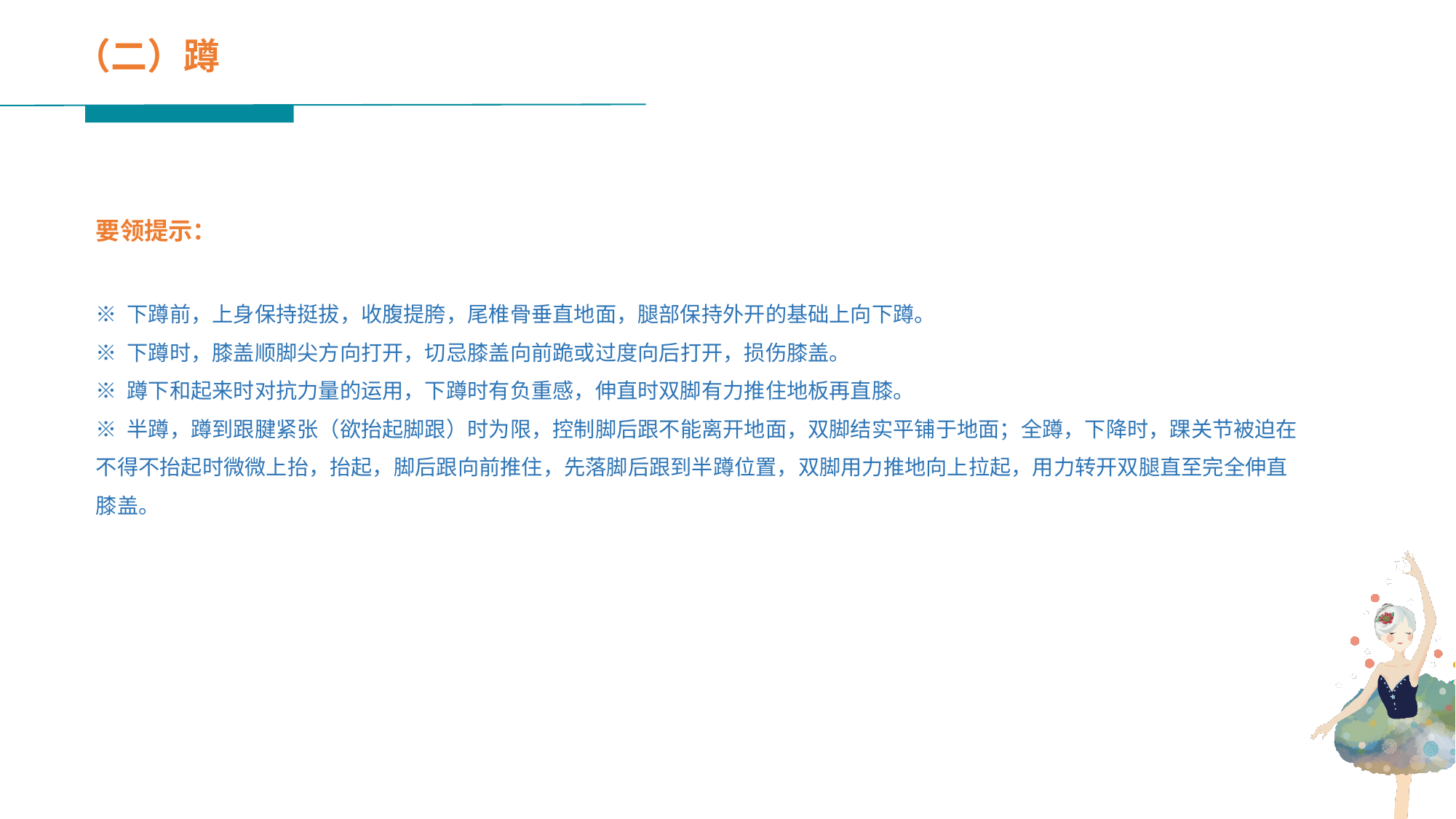

（二）蹲

要领提示：

※ 下蹲前，上身保持挺拔，收腹提胯，尾椎骨垂直地面，腿部保持外开的基础上向下蹲。
※ 下蹲时，膝盖顺脚尖方向打开，切忌膝盖向前跪或过度向后打开，损伤膝盖。
※ 蹲下和起来时对抗力量的运用，下蹲时有负重感，伸直时双脚有力推住地板再直膝。
※ 半蹲，蹲到跟腱紧张（欲抬起脚跟）时为限，控制脚后跟不能离开地面，双脚结实平铺于地面；全蹲，下降时，踝关节被迫在不得不抬起时微微上抬，抬起，脚后跟向前推住，先落脚后跟到半蹲位置，双脚用力推地向上拉起，用力转开双腿直至完全伸直膝盖。